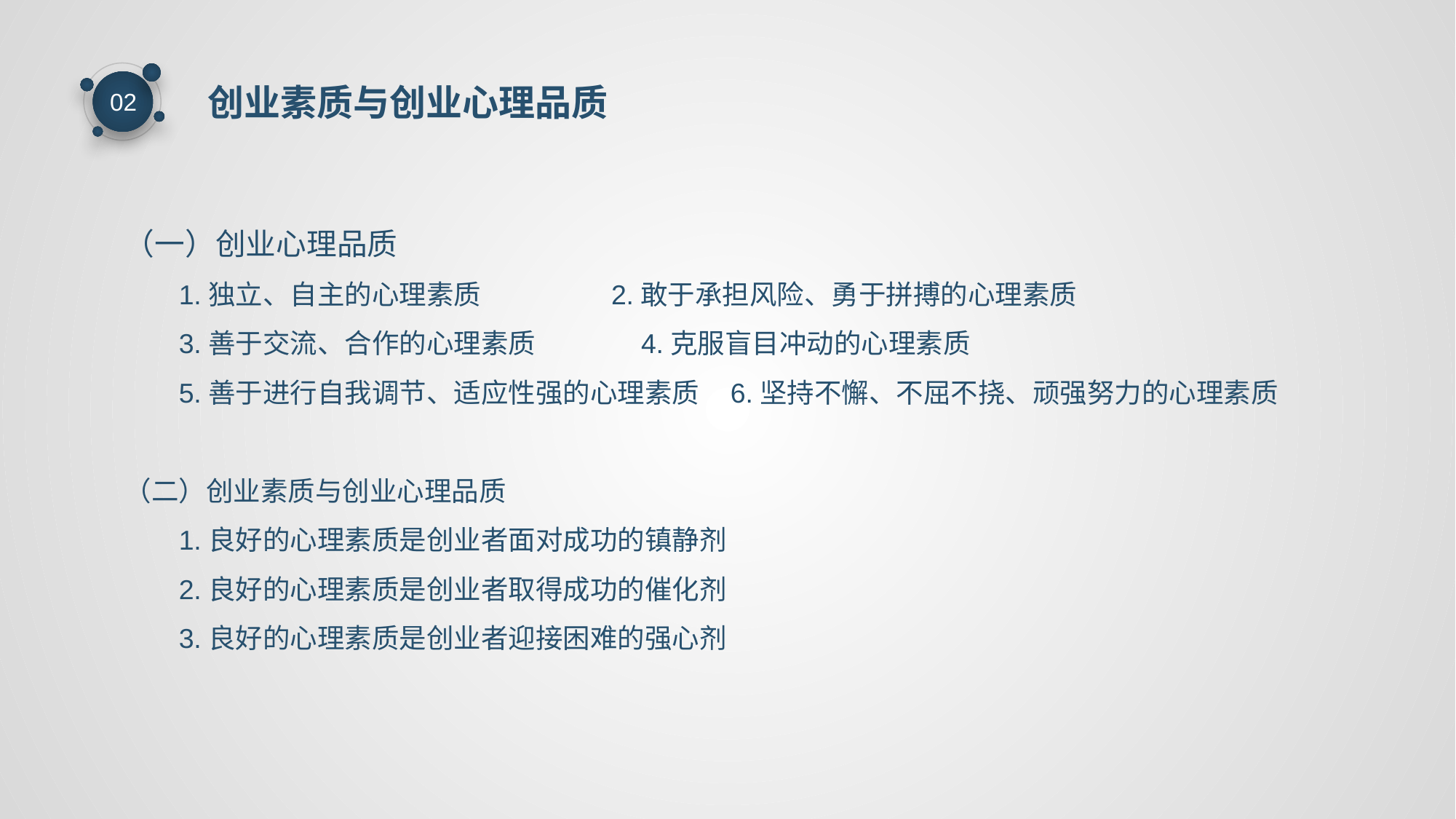

创业素质与创业心理品质
02
（一）创业心理品质
1.独立、自主的心理素质                    2.敢于承担风险、勇于拼搏的心理素质
3.善于交流、合作的心理素质                4.克服盲目冲动的心理素质
5.善于进行自我调节、适应性强的心理素质    6.坚持不懈、不屈不挠、顽强努力的心理素质

（二）创业素质与创业心理品质
1.良好的心理素质是创业者面对成功的镇静剂
2.良好的心理素质是创业者取得成功的催化剂
3.良好的心理素质是创业者迎接困难的强心剂